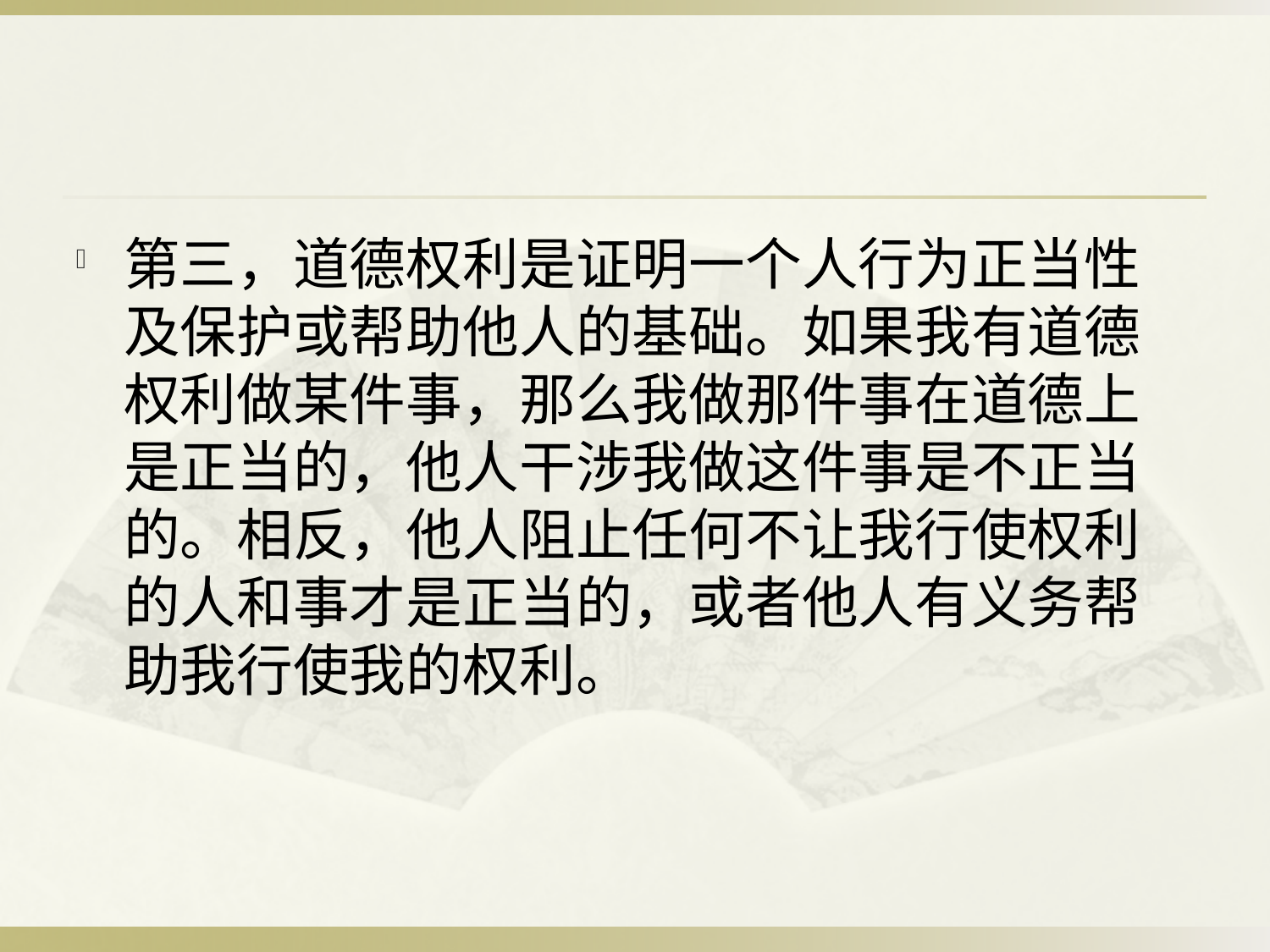

第三，道德权利是证明一个人行为正当性及保护或帮助他人的基础。如果我有道德权利做某件事，那么我做那件事在道德上是正当的，他人干涉我做这件事是不正当的。相反，他人阻止任何不让我行使权利的人和事才是正当的，或者他人有义务帮助我行使我的权利。